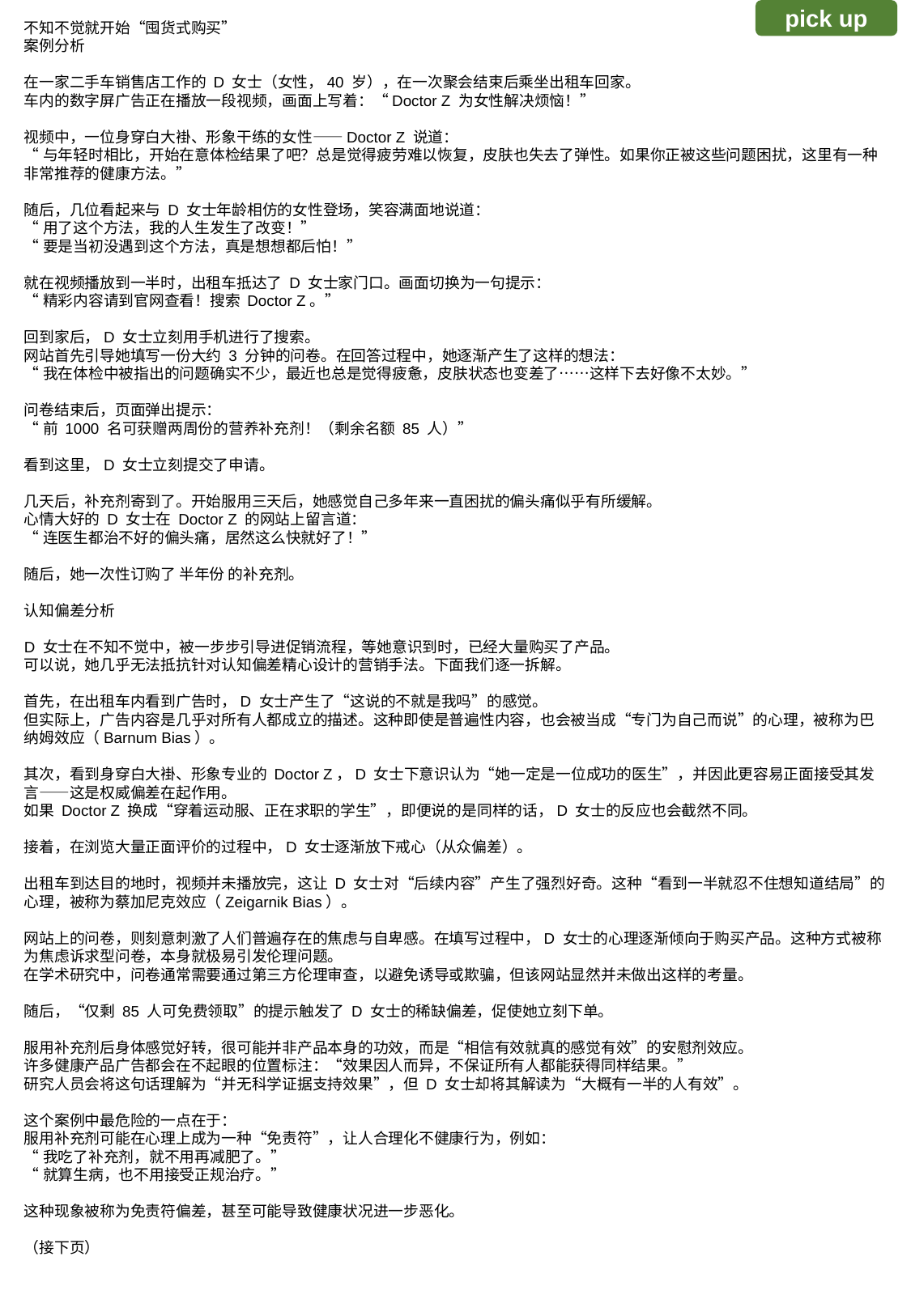

pick up
不知不觉就开始“囤货式购买”
案例分析

在一家二手车销售店工作的 D 女士（女性，40 岁），在一次聚会结束后乘坐出租车回家。
车内的数字屏广告正在播放一段视频，画面上写着：“Doctor Z 为女性解决烦恼！”

视频中，一位身穿白大褂、形象干练的女性——Doctor Z 说道：
“与年轻时相比，开始在意体检结果了吧？总是觉得疲劳难以恢复，皮肤也失去了弹性。如果你正被这些问题困扰，这里有一种非常推荐的健康方法。”

随后，几位看起来与 D 女士年龄相仿的女性登场，笑容满面地说道：
“用了这个方法，我的人生发生了改变！”
“要是当初没遇到这个方法，真是想想都后怕！”

就在视频播放到一半时，出租车抵达了 D 女士家门口。画面切换为一句提示：
“精彩内容请到官网查看！搜索 Doctor Z。”

回到家后，D 女士立刻用手机进行了搜索。
网站首先引导她填写一份大约 3 分钟的问卷。在回答过程中，她逐渐产生了这样的想法：
“我在体检中被指出的问题确实不少，最近也总是觉得疲惫，皮肤状态也变差了……这样下去好像不太妙。”

问卷结束后，页面弹出提示：
“前 1000 名可获赠两周份的营养补充剂！（剩余名额 85 人）”

看到这里，D 女士立刻提交了申请。

几天后，补充剂寄到了。开始服用三天后，她感觉自己多年来一直困扰的偏头痛似乎有所缓解。
心情大好的 D 女士在 Doctor Z 的网站上留言道：
“连医生都治不好的偏头痛，居然这么快就好了！”

随后，她一次性订购了 半年份 的补充剂。

认知偏差分析

D 女士在不知不觉中，被一步步引导进促销流程，等她意识到时，已经大量购买了产品。
可以说，她几乎无法抵抗针对认知偏差精心设计的营销手法。下面我们逐一拆解。

首先，在出租车内看到广告时，D 女士产生了“这说的不就是我吗”的感觉。
但实际上，广告内容是几乎对所有人都成立的描述。这种即使是普遍性内容，也会被当成“专门为自己而说”的心理，被称为巴纳姆效应（Barnum Bias）。

其次，看到身穿白大褂、形象专业的 Doctor Z，D 女士下意识认为“她一定是一位成功的医生”，并因此更容易正面接受其发言——这是权威偏差在起作用。
如果 Doctor Z 换成“穿着运动服、正在求职的学生”，即便说的是同样的话，D 女士的反应也会截然不同。

接着，在浏览大量正面评价的过程中，D 女士逐渐放下戒心（从众偏差）。

出租车到达目的地时，视频并未播放完，这让 D 女士对“后续内容”产生了强烈好奇。这种“看到一半就忍不住想知道结局”的心理，被称为蔡加尼克效应（Zeigarnik Bias）。

网站上的问卷，则刻意刺激了人们普遍存在的焦虑与自卑感。在填写过程中，D 女士的心理逐渐倾向于购买产品。这种方式被称为焦虑诉求型问卷，本身就极易引发伦理问题。
在学术研究中，问卷通常需要通过第三方伦理审查，以避免诱导或欺骗，但该网站显然并未做出这样的考量。

随后，“仅剩 85 人可免费领取”的提示触发了 D 女士的稀缺偏差，促使她立刻下单。

服用补充剂后身体感觉好转，很可能并非产品本身的功效，而是“相信有效就真的感觉有效”的安慰剂效应。
许多健康产品广告都会在不起眼的位置标注：“效果因人而异，不保证所有人都能获得同样结果。”
研究人员会将这句话理解为“并无科学证据支持效果”，但 D 女士却将其解读为“大概有一半的人有效”。

这个案例中最危险的一点在于：
服用补充剂可能在心理上成为一种“免责符”，让人合理化不健康行为，例如：
“我吃了补充剂，就不用再减肥了。”
“就算生病，也不用接受正规治疗。”

这种现象被称为免责符偏差，甚至可能导致健康状况进一步恶化。

（接下页）